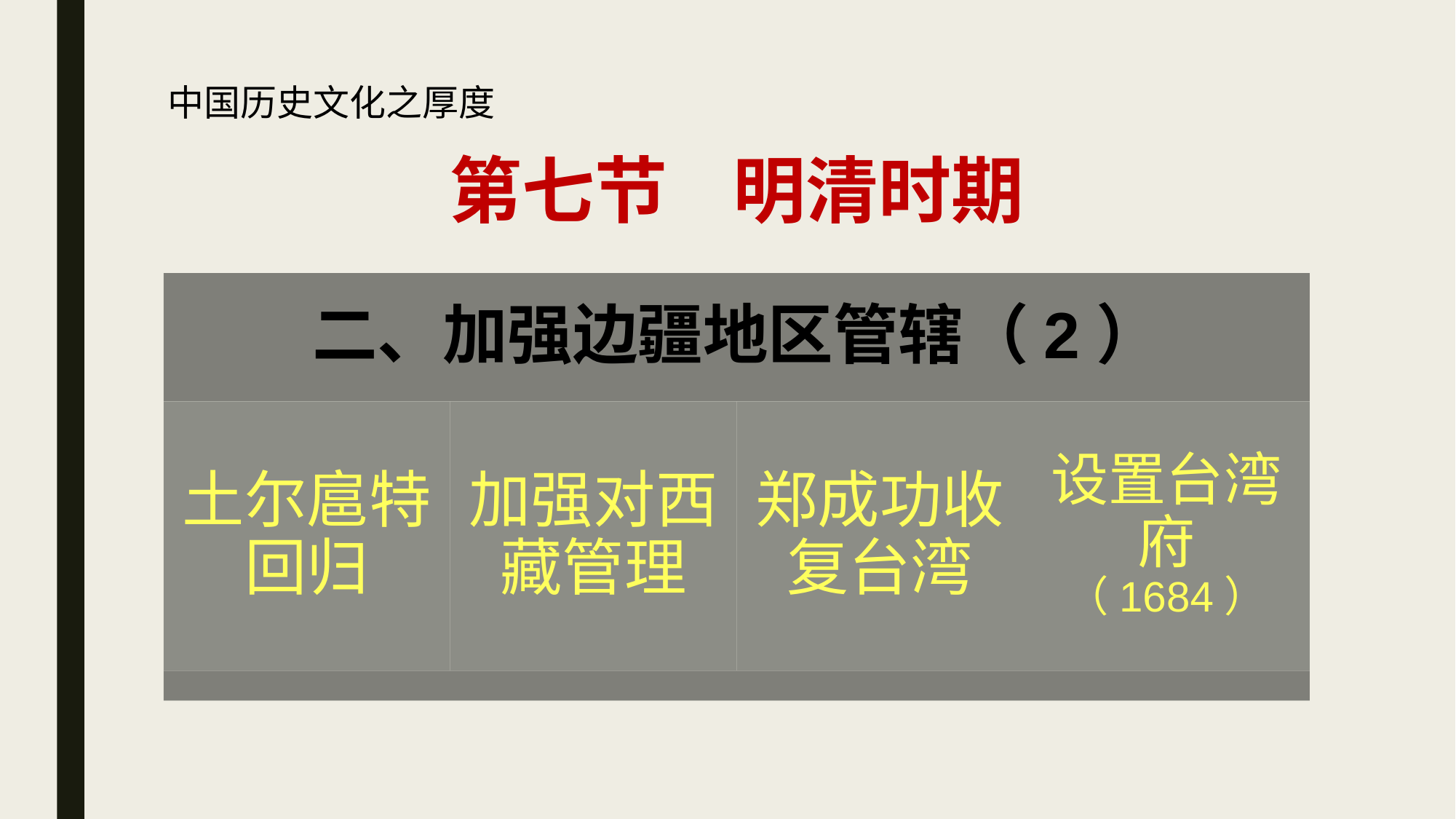

中国历史文化之厚度
# 第七节    明清时期
二、加强边疆地区管辖（2）
土尔扈特回归
加强对西藏管理
郑成功收复台湾
设置台湾府（1684）